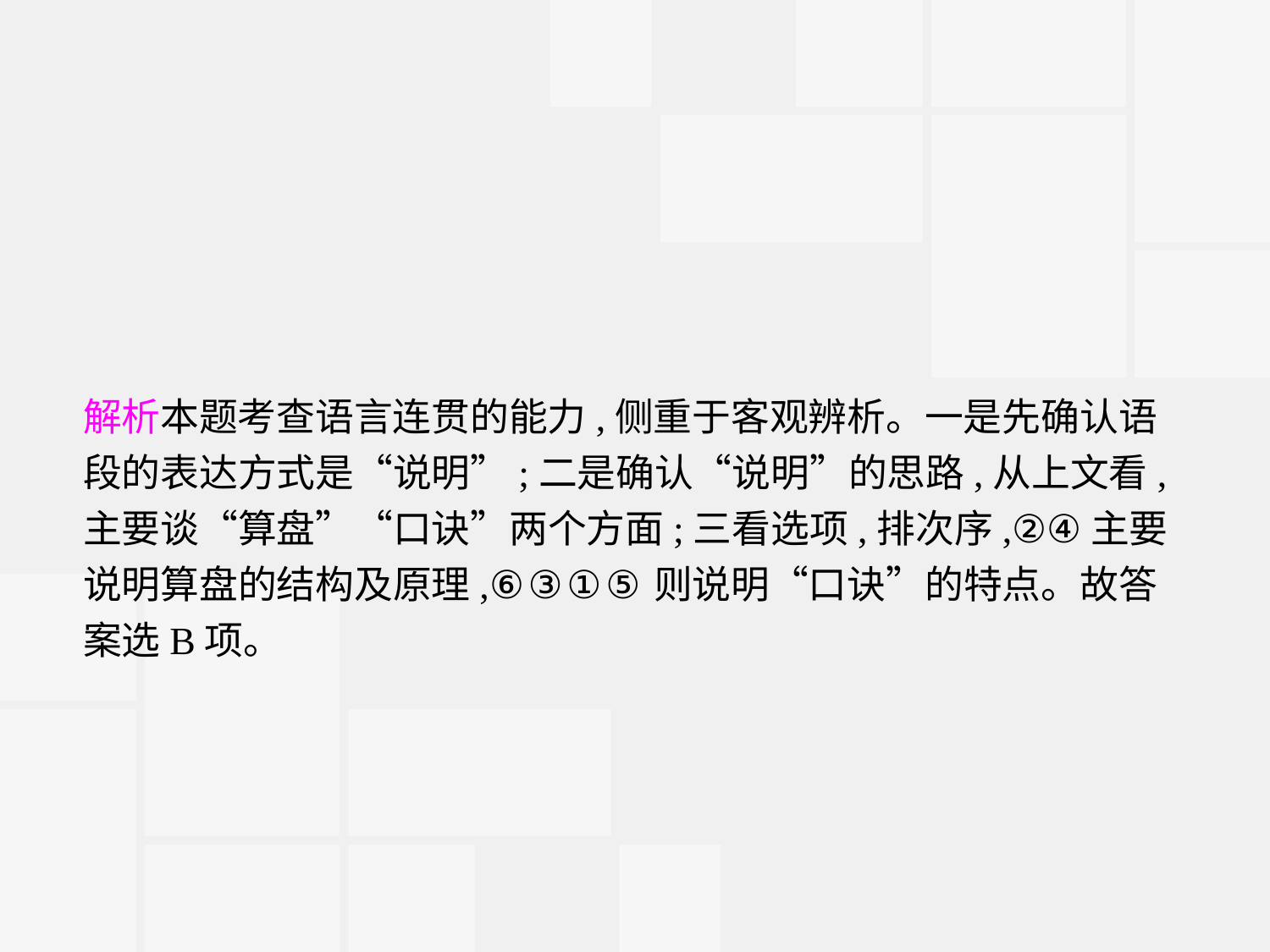

解析本题考查语言连贯的能力,侧重于客观辨析。一是先确认语段的表达方式是“说明”;二是确认“说明”的思路,从上文看,主要谈“算盘”“口诀”两个方面;三看选项,排次序,②④主要说明算盘的结构及原理,⑥③①⑤则说明“口诀”的特点。故答案选B项。